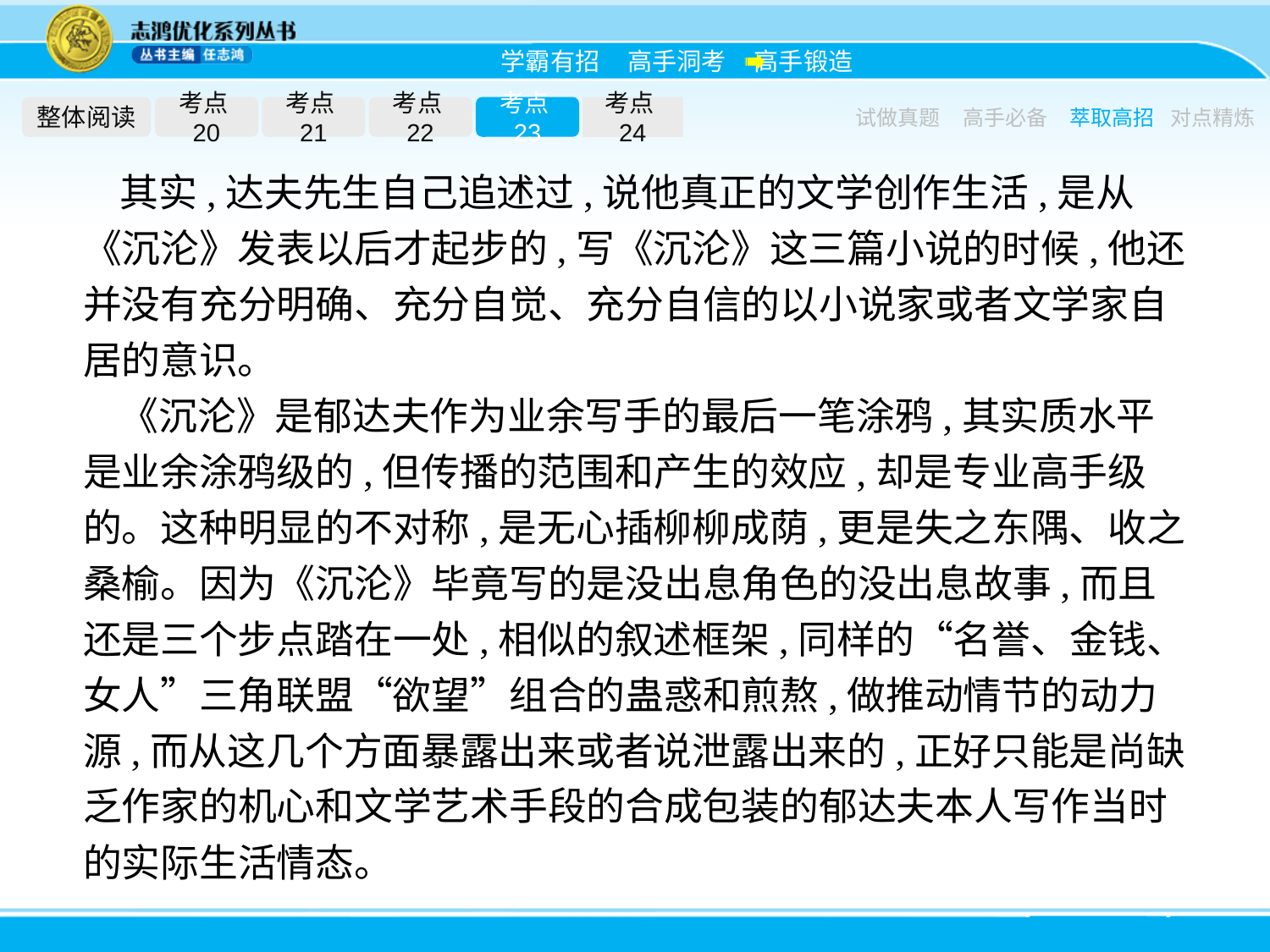

整体阅读
考点20
考点21
考点22
考点23
考点24
试做真题
高手必备
萃取高招
对点精炼
其实,达夫先生自己追述过,说他真正的文学创作生活,是从《沉沦》发表以后才起步的,写《沉沦》这三篇小说的时候,他还并没有充分明确、充分自觉、充分自信的以小说家或者文学家自居的意识。
《沉沦》是郁达夫作为业余写手的最后一笔涂鸦,其实质水平是业余涂鸦级的,但传播的范围和产生的效应,却是专业高手级的。这种明显的不对称,是无心插柳柳成荫,更是失之东隅、收之桑榆。因为《沉沦》毕竟写的是没出息角色的没出息故事,而且还是三个步点踏在一处,相似的叙述框架,同样的“名誉、金钱、女人”三角联盟“欲望”组合的蛊惑和煎熬,做推动情节的动力源,而从这几个方面暴露出来或者说泄露出来的,正好只能是尚缺乏作家的机心和文学艺术手段的合成包装的郁达夫本人写作当时的实际生活情态。